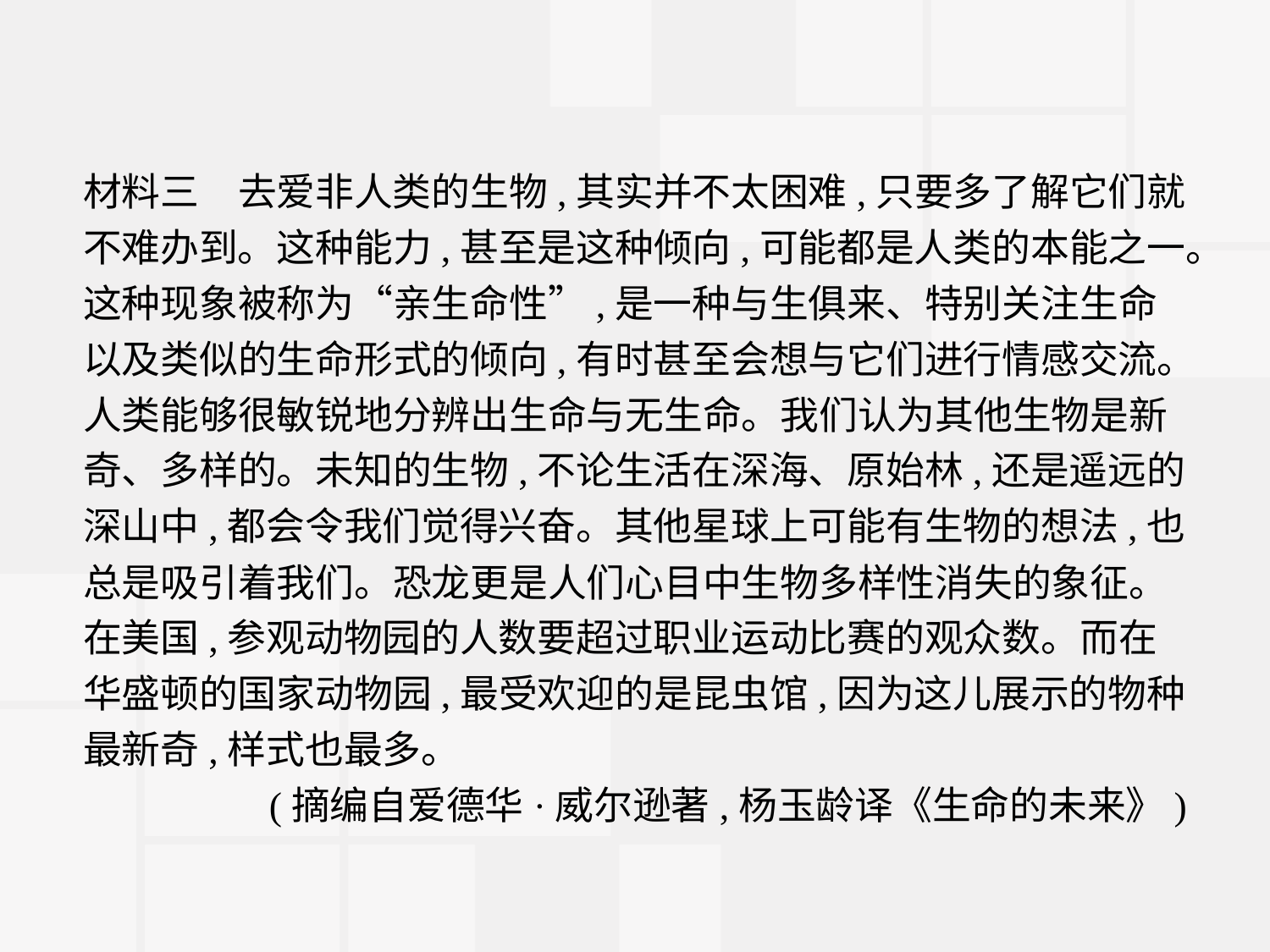

材料三　去爱非人类的生物,其实并不太困难,只要多了解它们就不难办到。这种能力,甚至是这种倾向,可能都是人类的本能之一。这种现象被称为“亲生命性”,是一种与生俱来、特别关注生命以及类似的生命形式的倾向,有时甚至会想与它们进行情感交流。人类能够很敏锐地分辨出生命与无生命。我们认为其他生物是新奇、多样的。未知的生物,不论生活在深海、原始林,还是遥远的深山中,都会令我们觉得兴奋。其他星球上可能有生物的想法,也总是吸引着我们。恐龙更是人们心目中生物多样性消失的象征。在美国,参观动物园的人数要超过职业运动比赛的观众数。而在华盛顿的国家动物园,最受欢迎的是昆虫馆,因为这儿展示的物种最新奇,样式也最多。
(摘编自爱德华·威尔逊著,杨玉龄译《生命的未来》)